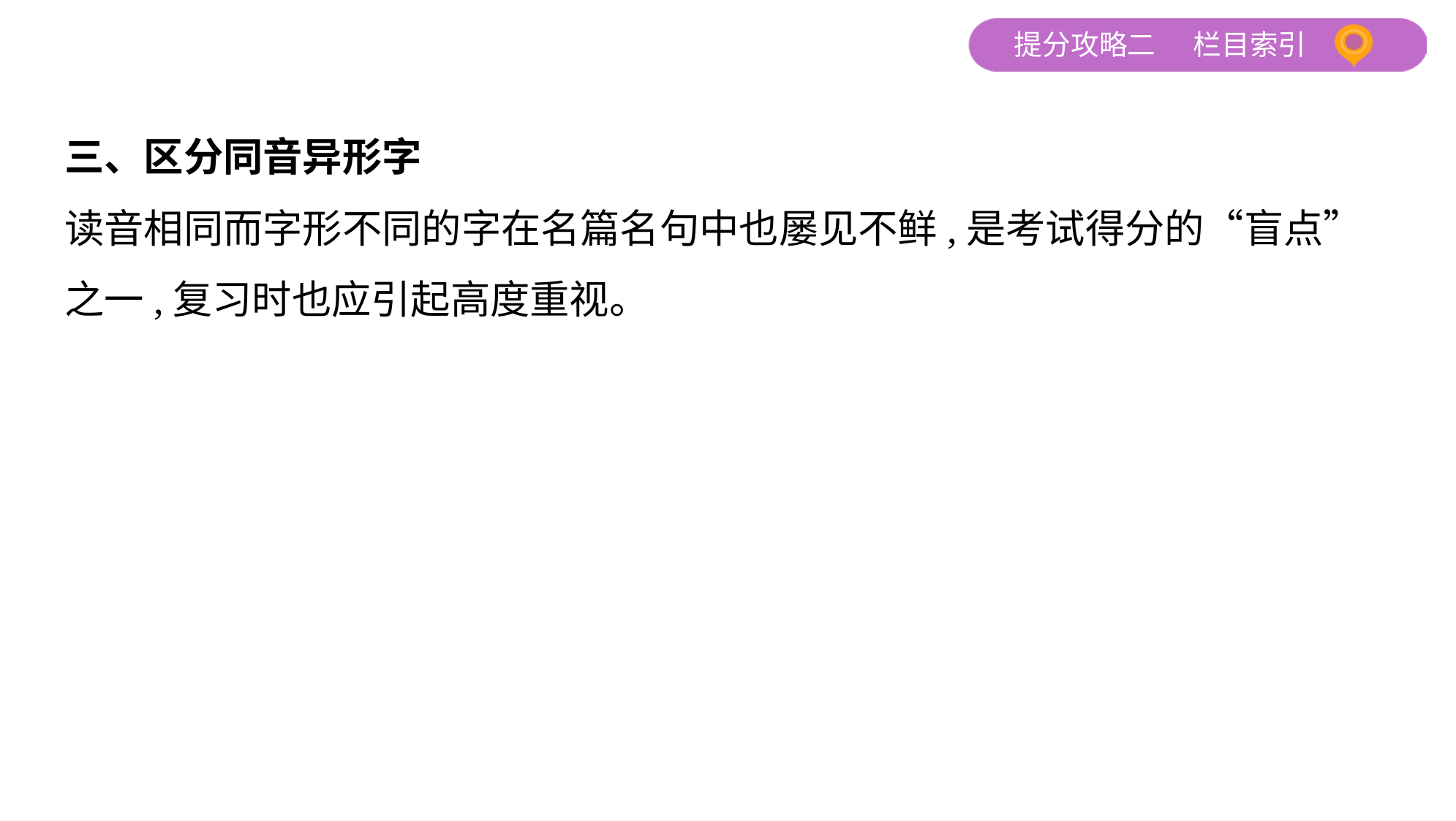

三、区分同音异形字
读音相同而字形不同的字在名篇名句中也屡见不鲜,是考试得分的“盲点”
之一,复习时也应引起高度重视。